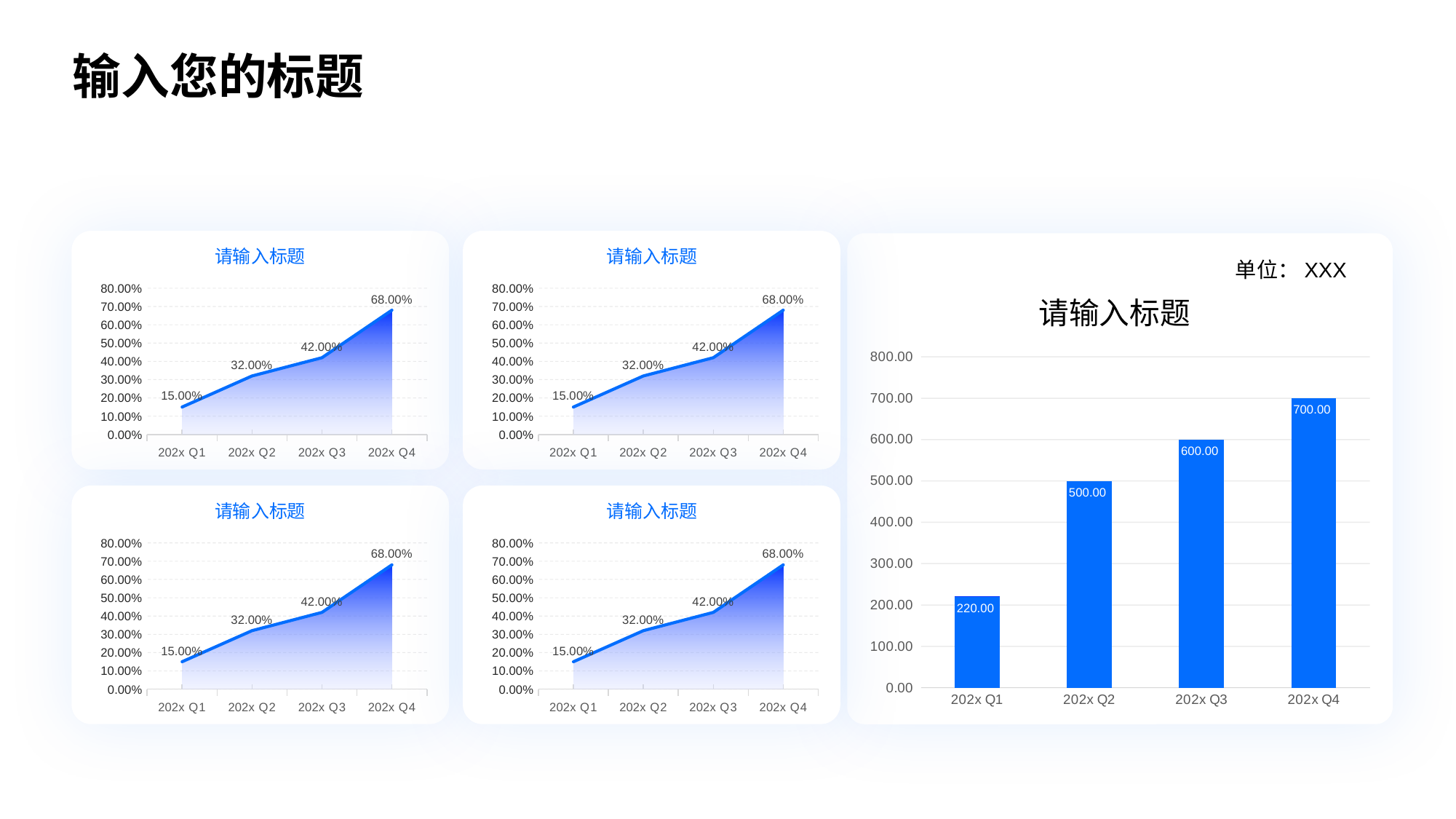

输入您的标题

请输入标题
请输入标题

单位：XXX

### Chart

| Category | A1 | A |
|---|---|---|
| 202x Q1 | 0.15 | 0.15 |
| 202x Q2 | 0.32 | 0.32 |
| 202x Q3 | 0.42 | 0.42 |
| 202x Q4 | 0.68 | 0.68 |

### Chart

| Category | A1 | A |
|---|---|---|
| 202x Q1 | 0.15 | 0.15 |
| 202x Q2 | 0.32 | 0.32 |
| 202x Q3 | 0.42 | 0.42 |
| 202x Q4 | 0.68 | 0.68 |
请输入标题

[unsupported chart]

请输入标题
请输入标题

### Chart

| Category | A1 | A |
|---|---|---|
| 202x Q1 | 0.15 | 0.15 |
| 202x Q2 | 0.32 | 0.32 |
| 202x Q3 | 0.42 | 0.42 |
| 202x Q4 | 0.68 | 0.68 |

### Chart

| Category | A1 | A |
|---|---|---|
| 202x Q1 | 0.15 | 0.15 |
| 202x Q2 | 0.32 | 0.32 |
| 202x Q3 | 0.42 | 0.42 |
| 202x Q4 | 0.68 | 0.68 |